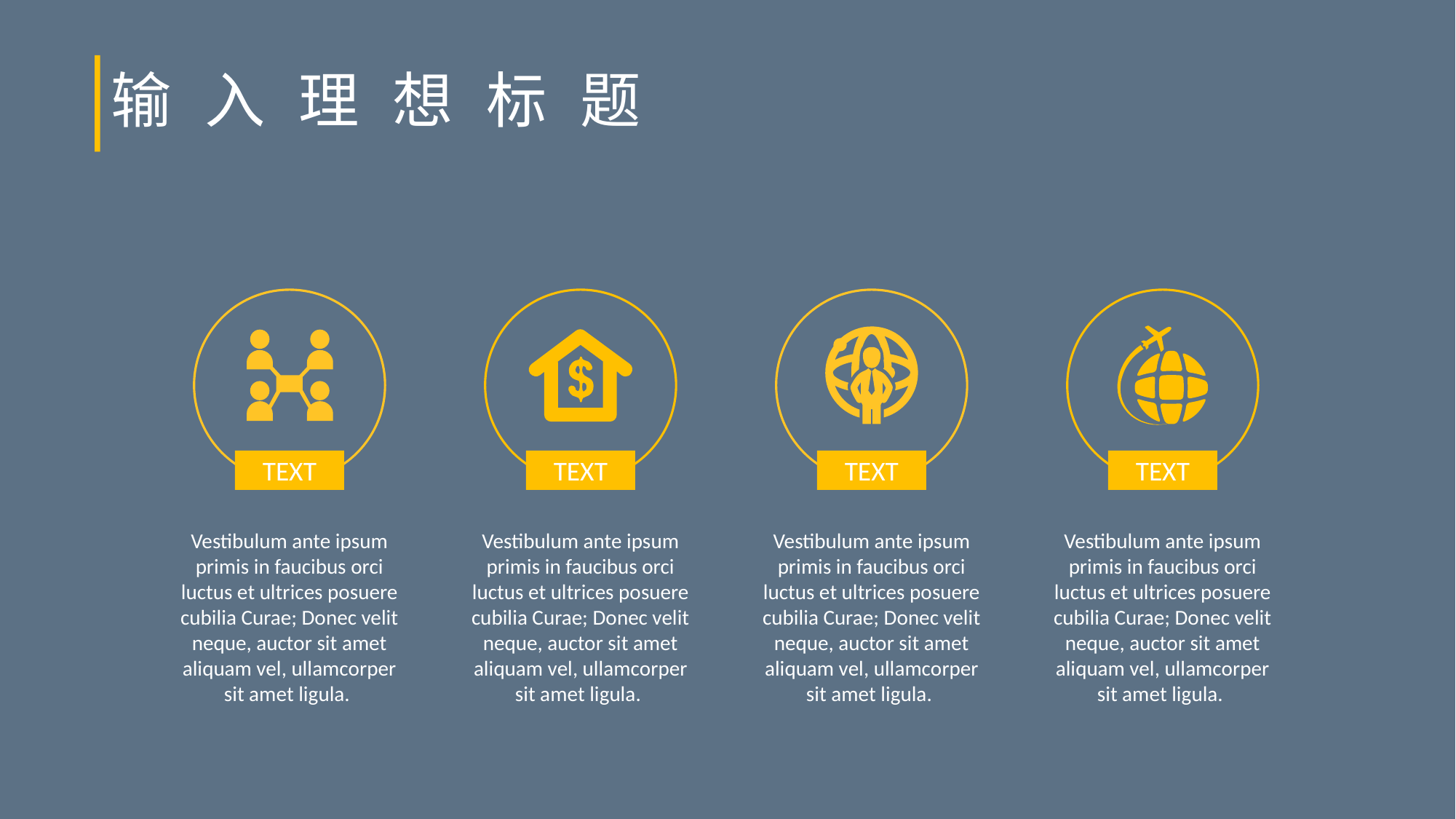

# 输入理想标题

TEXT
TEXT
TEXT
TEXT
Vestibulum ante ipsum primis in faucibus orci luctus et ultrices posuere cubilia Curae; Donec velit neque, auctor sit amet aliquam vel, ullamcorper sit amet ligula.
Vestibulum ante ipsum primis in faucibus orci luctus et ultrices posuere cubilia Curae; Donec velit neque, auctor sit amet aliquam vel, ullamcorper sit amet ligula.
Vestibulum ante ipsum primis in faucibus orci luctus et ultrices posuere cubilia Curae; Donec velit neque, auctor sit amet aliquam vel, ullamcorper sit amet ligula.
Vestibulum ante ipsum primis in faucibus orci luctus et ultrices posuere cubilia Curae; Donec velit neque, auctor sit amet aliquam vel, ullamcorper sit amet ligula.